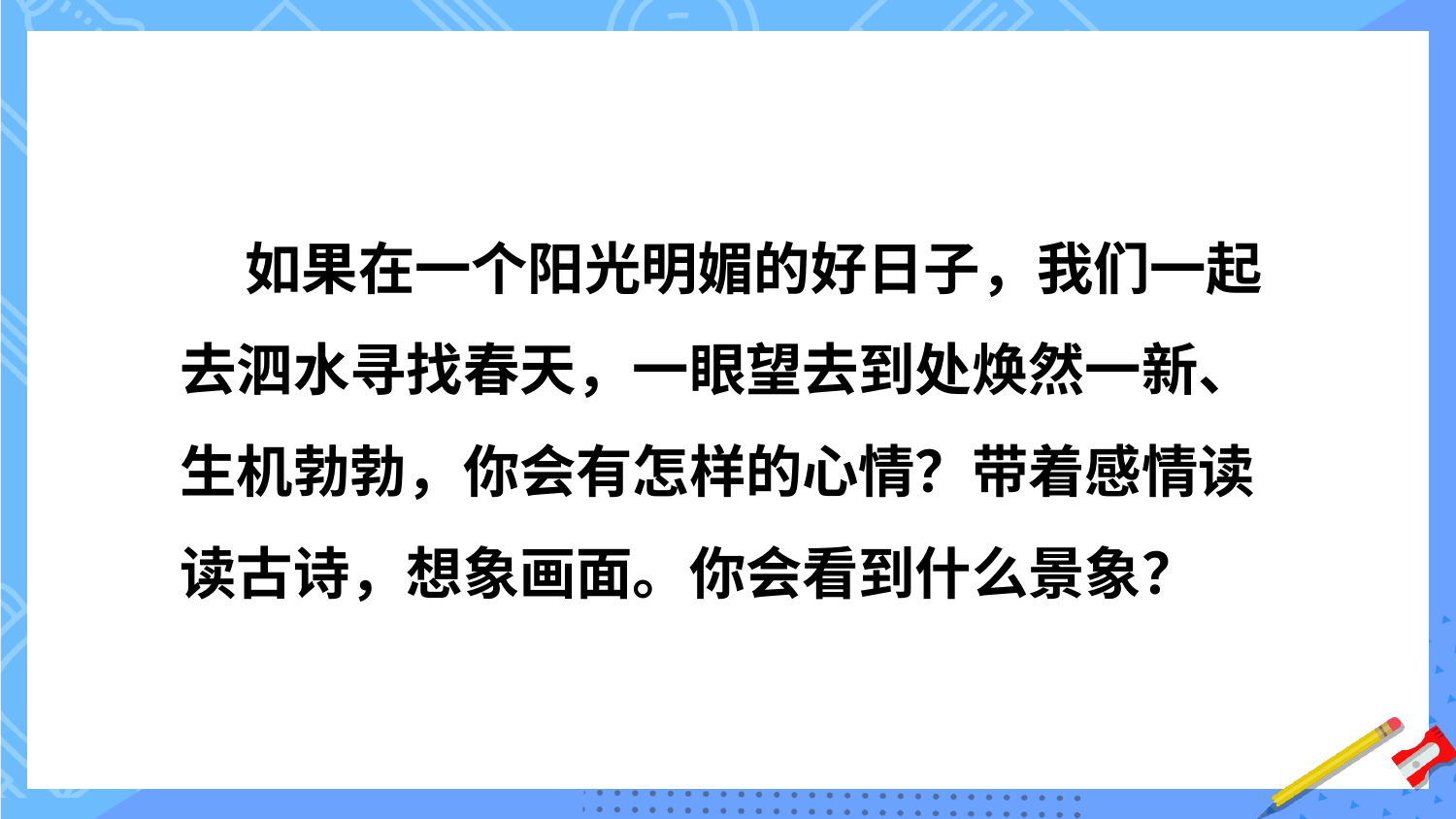

如果在一个阳光明媚的好日子，我们一起去泗水寻找春天，一眼望去到处焕然一新、生机勃勃，你会有怎样的心情？带着感情读读古诗，想象画面。你会看到什么景象？